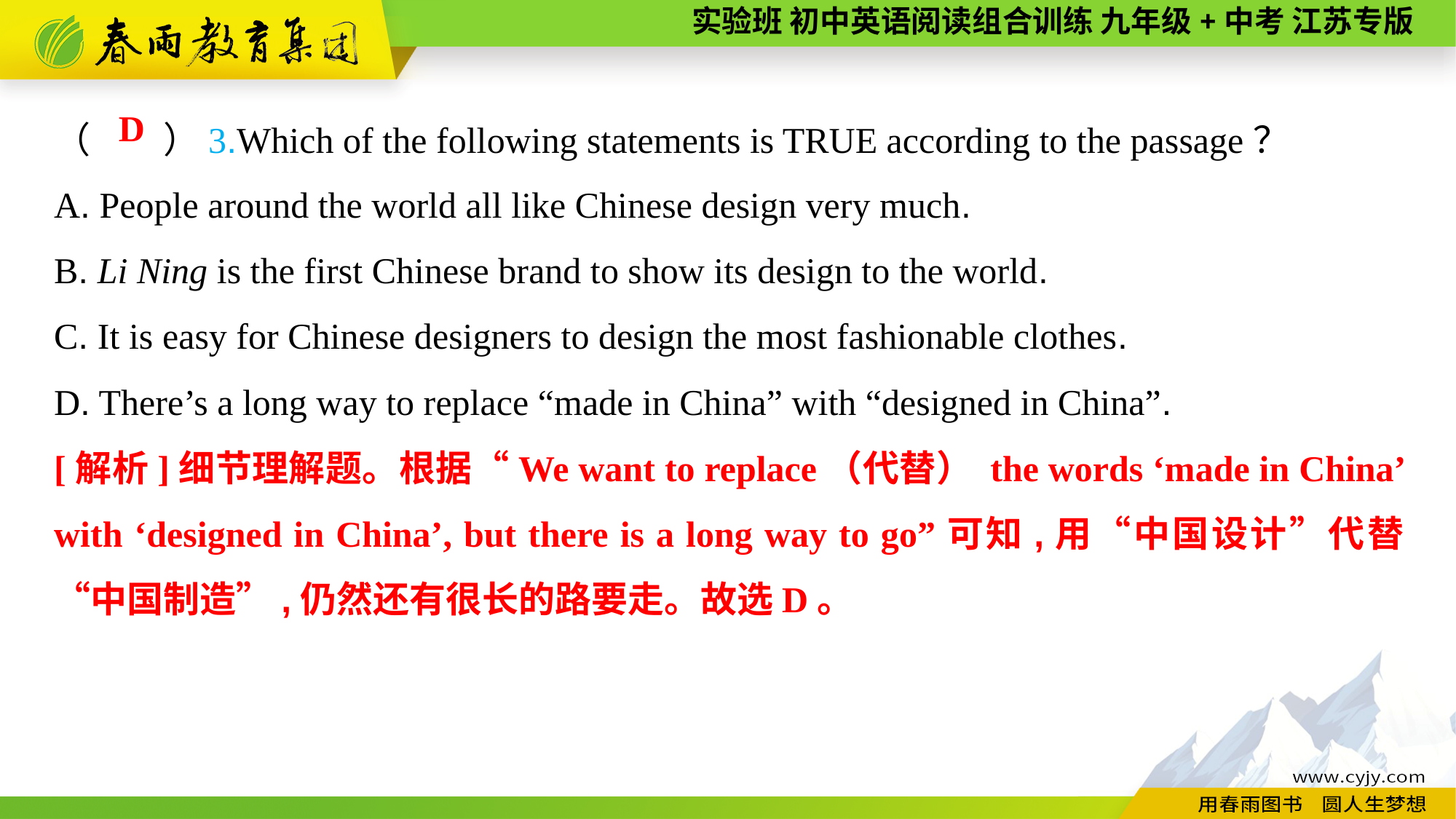

（　　）3.Which of the following statements is TRUE according to the passage？
A. People around the world all like Chinese design very much.
B. Li Ning is the first Chinese brand to show its design to the world.
C. It is easy for Chinese designers to design the most fashionable clothes.
D. There’s a long way to replace “made in China” with “designed in China”.
D
[解析]细节理解题。根据“We want to replace（代替） the words ‘made in China’ with ‘designed in China’, but there is a long way to go”可知,用“中国设计”代替“中国制造”,仍然还有很长的路要走。故选D。